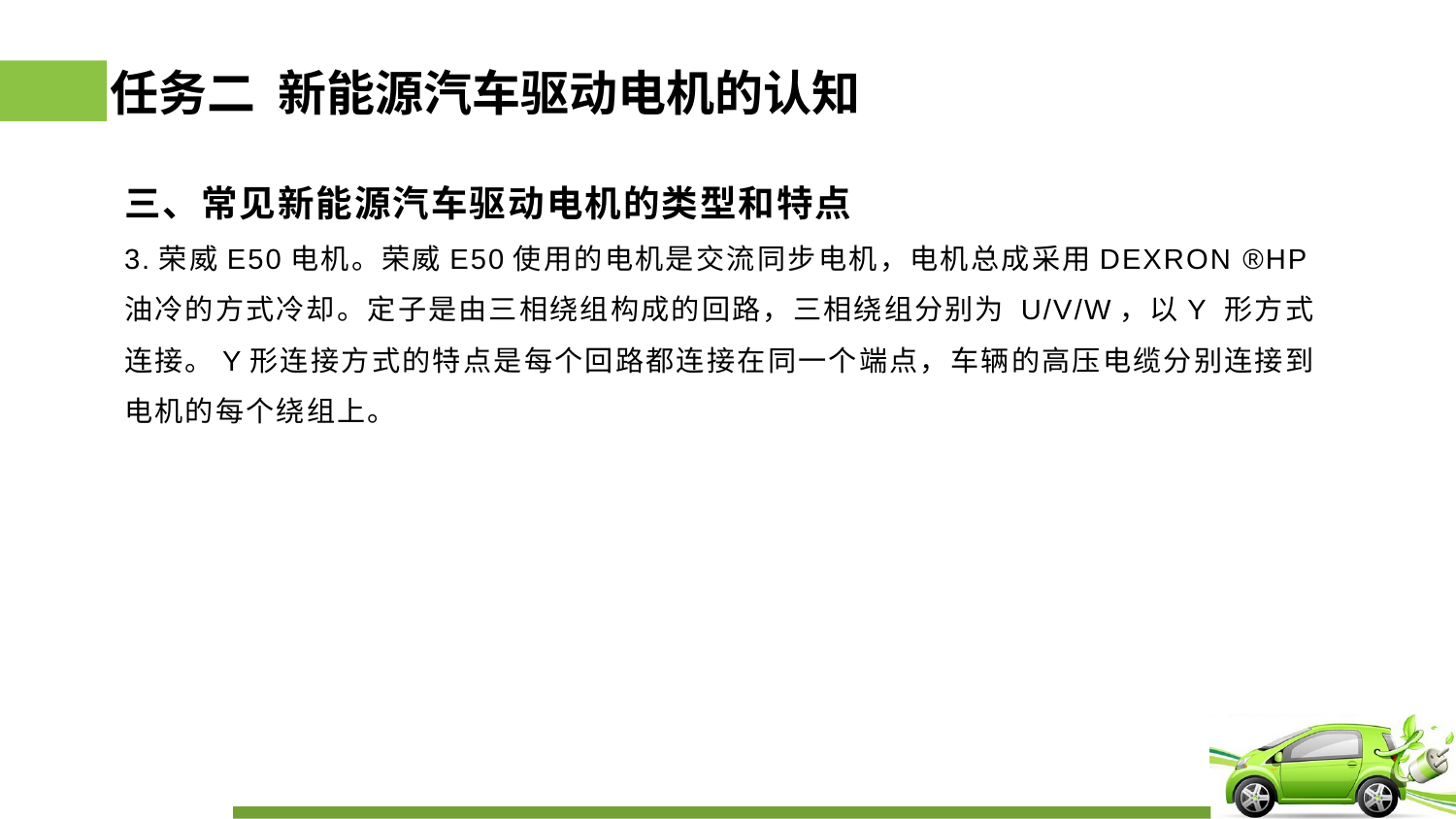

# 任务二  新能源汽车驱动电机的认知
三、常见新能源汽车驱动电机的类型和特点
3.荣威E50电机。荣威E50使用的电机是交流同步电机，电机总成采用DEXRON ®HP油冷的方式冷却。定子是由三相绕组构成的回路，三相绕组分别为 U/V/W，以Y 形方式连接。Y形连接方式的特点是每个回路都连接在同一个端点，车辆的高压电缆分别连接到电机的每个绕组上。